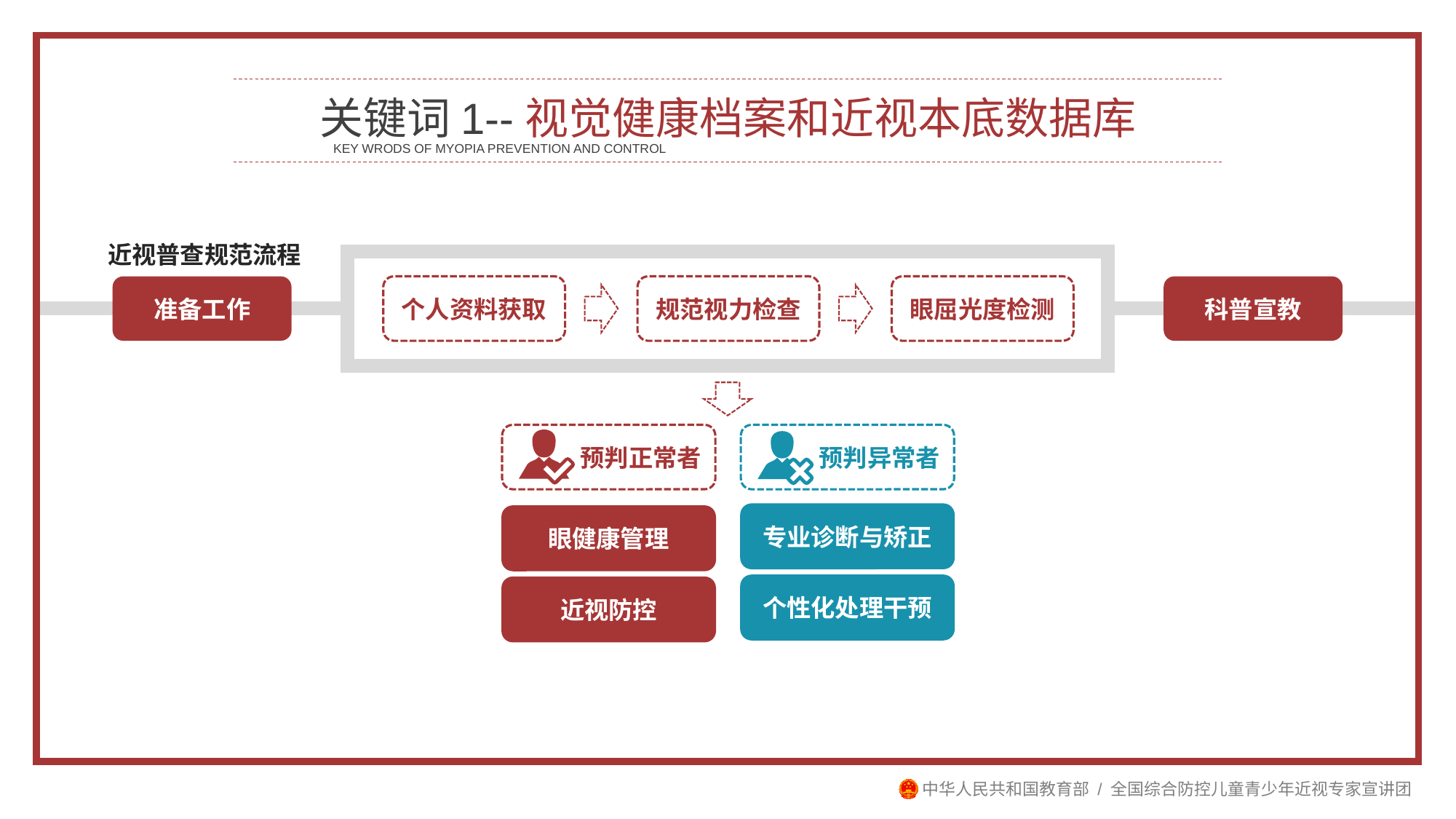

关键词1--视觉健康档案和近视本底数据库
KEY WRODS OF MYOPIA PREVENTION AND CONTROL
近视普查规范流程

准备工作
个人资料获取
规范视力检查
眼屈光度检测

科普宣教

预判正常者

预判异常者

专业诊断与矫正
眼健康管理
个性化处理干预
近视防控